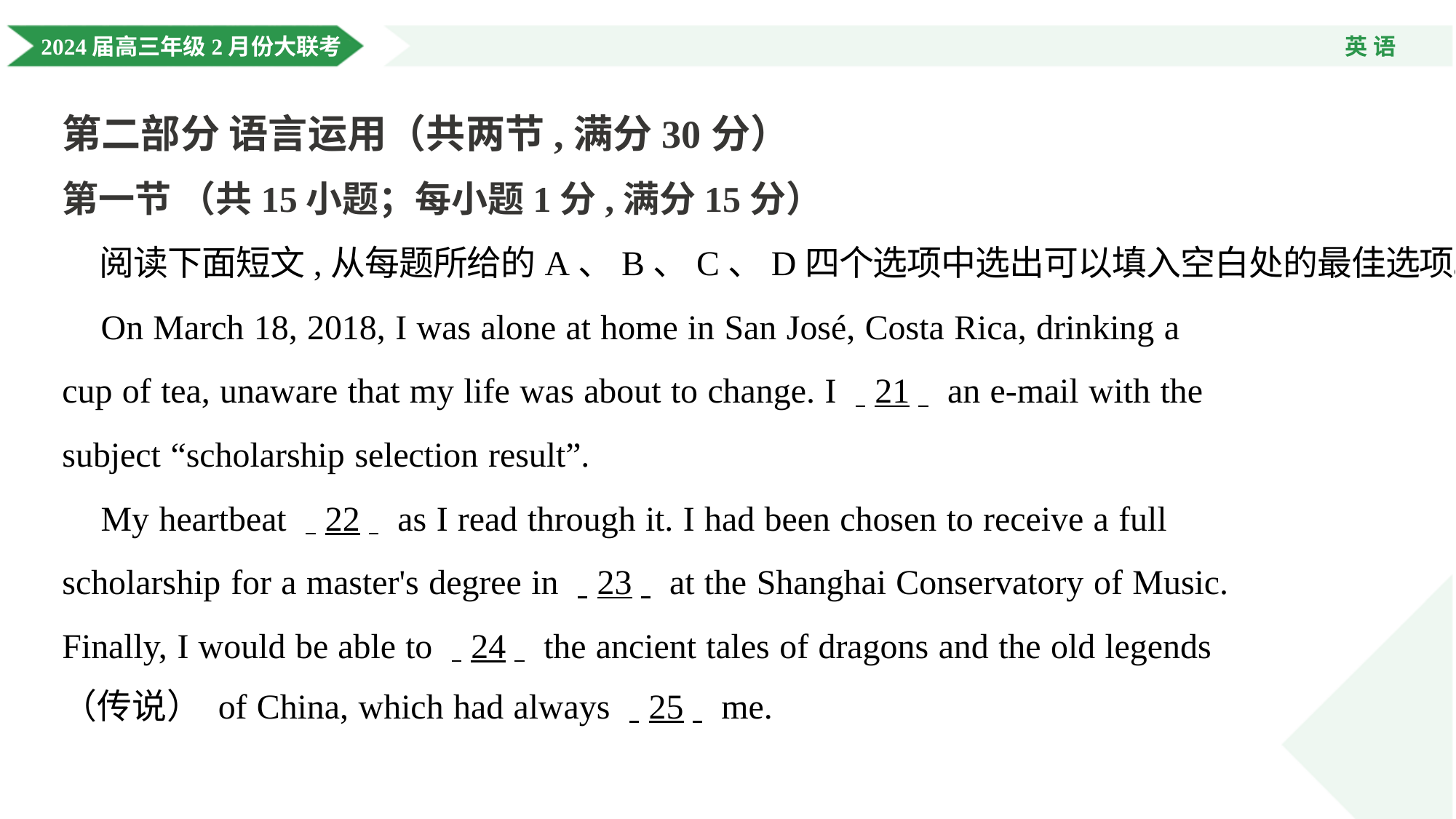

第二部分 语言运用（共两节,满分30分）
第一节 （共15小题；每小题1分,满分15分）
    阅读下面短文,从每题所给的A、B、C、D四个选项中选出可以填入空白处的最佳选项。
    On March 18, 2018, I was alone at home in San José, Costa Rica, drinking a
cup of tea, unaware that my life was about to change. I . .21. . an e-mail with the
subject “scholarship selection result”.
    My heartbeat . .22. . as I read through it. I had been chosen to receive a full
scholarship for a master's degree in . .23. . at the Shanghai Conservatory of Music.
Finally, I would be able to . .24. . the ancient tales of dragons and the old legends
（传说） of China, which had always . .25. . me.